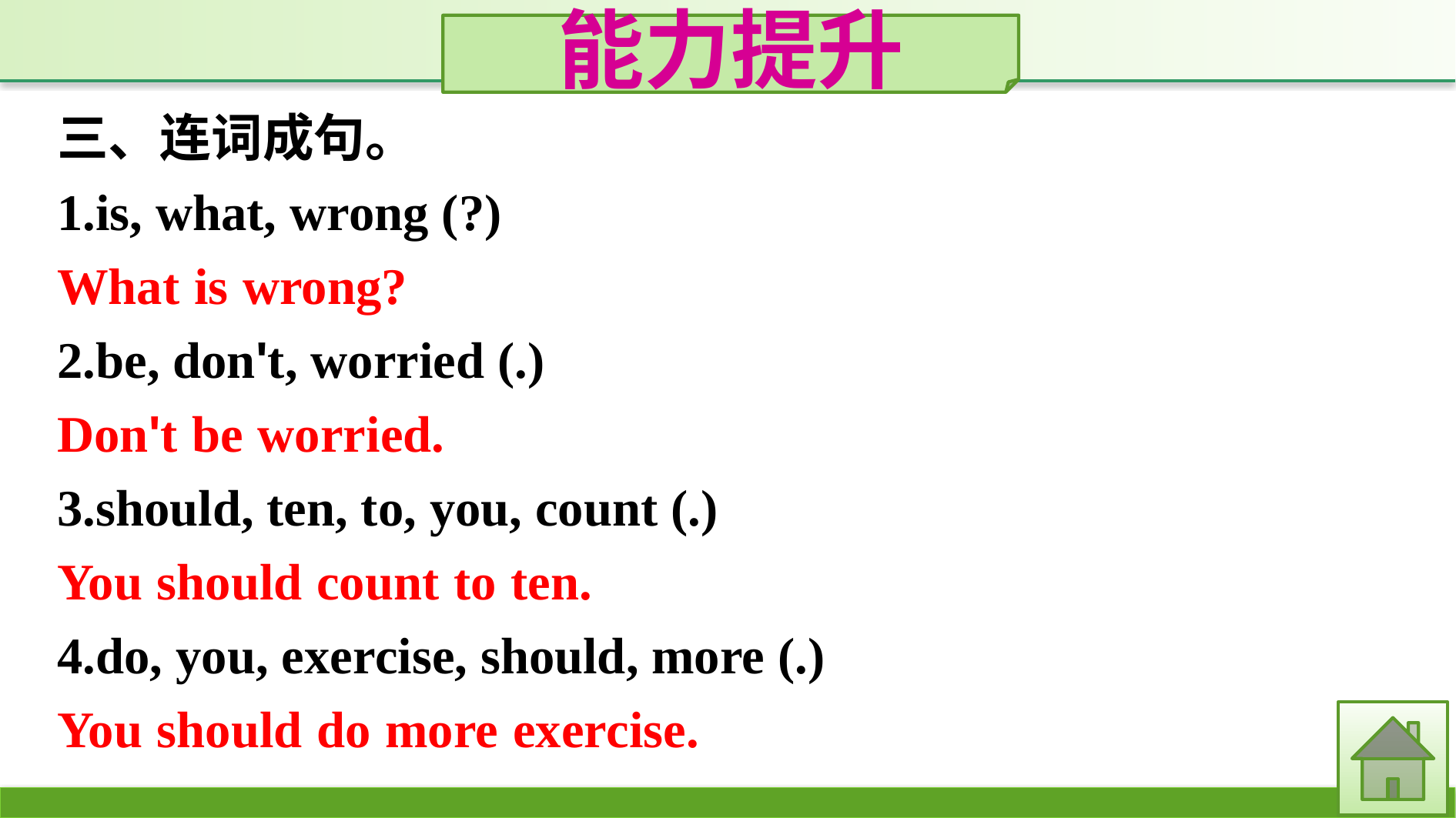

能力提升
三、连词成句。
1.is, what, wrong (?)
What is wrong?
2.be, don't, worried (.)
Don't be worried.
3.should, ten, to, you, count (.)
You should count to ten.
4.do, you, exercise, should, more (.)
You should do more exercise.